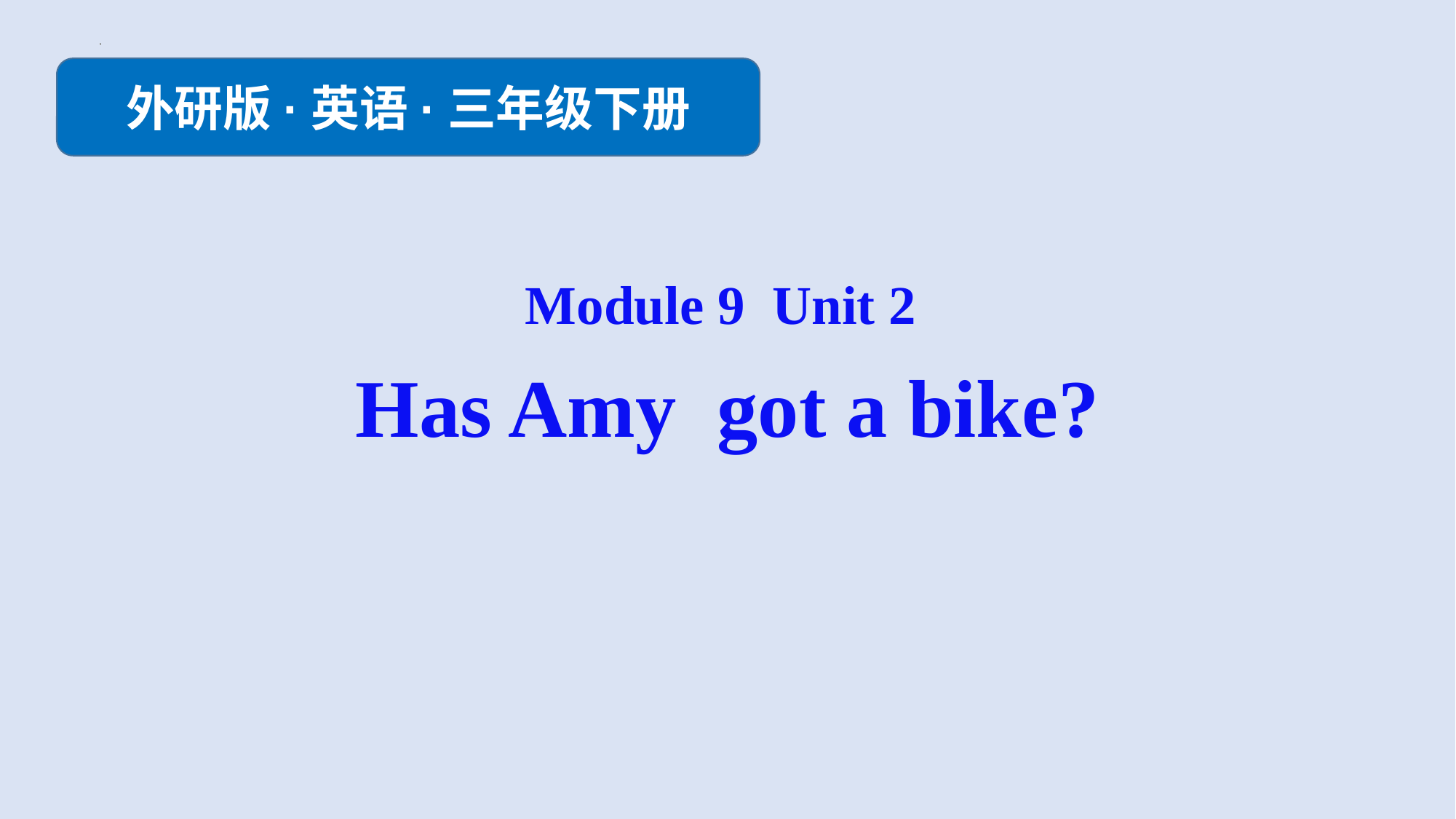

外研版·英语·三年级下册
Module 9  Unit 2
Has Amy  got a bike?